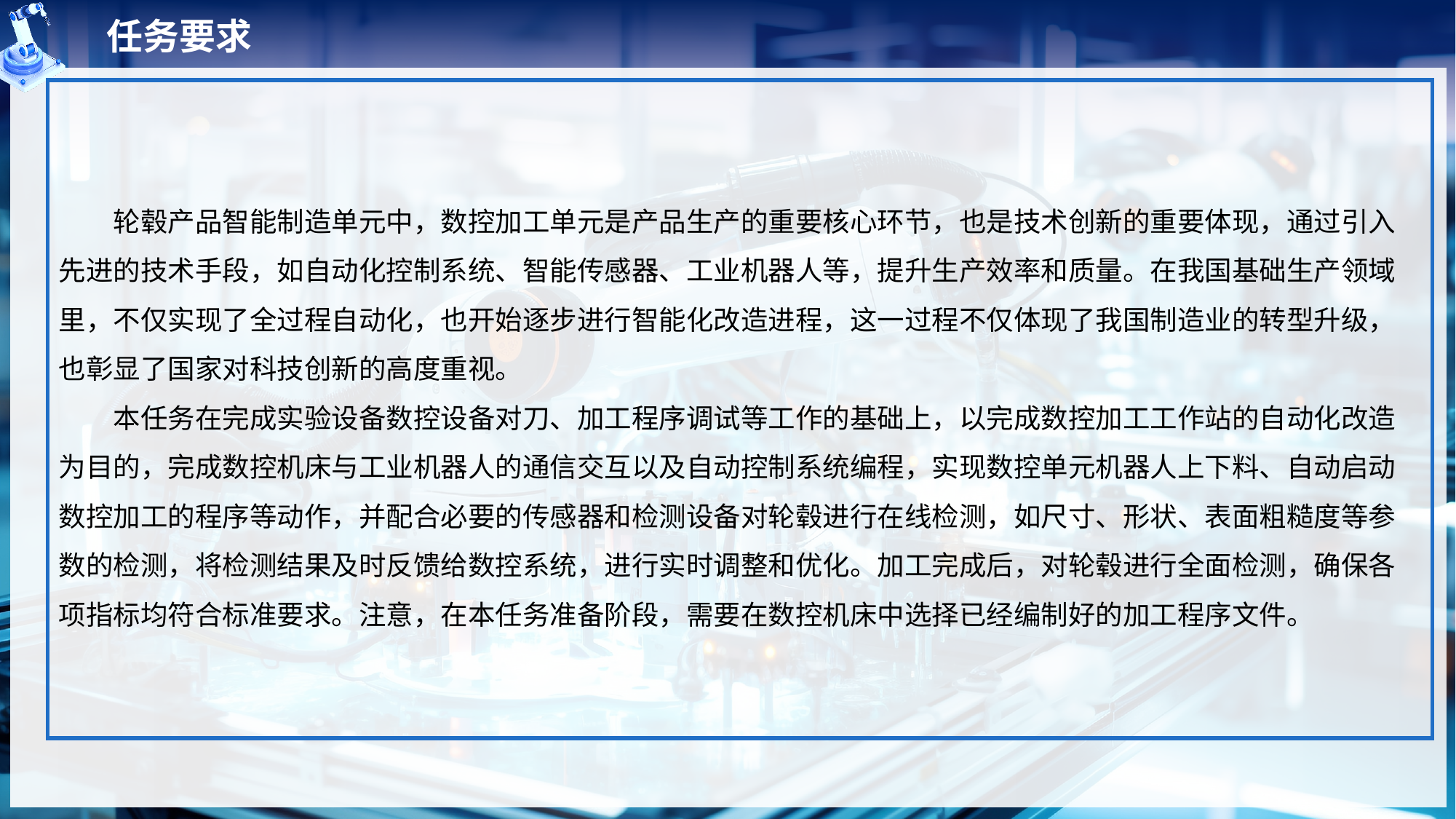

任务要求
轮毂产品智能制造单元中，数控加工单元是产品生产的重要核心环节，也是技术创新的重要体现，通过引入先进的技术手段，如自动化控制系统、智能传感器、工业机器人等，提升生产效率和质量。在我国基础生产领域里，不仅实现了全过程自动化，也开始逐步进行智能化改造进程，这一过程不仅体现了我国制造业的转型升级，也彰显了国家对科技创新的高度重视。
本任务在完成实验设备数控设备对刀、加工程序调试等工作的基础上，以完成数控加工工作站的自动化改造为目的，完成数控机床与工业机器人的通信交互以及自动控制系统编程，实现数控单元机器人上下料、自动启动数控加工的程序等动作，并配合必要的传感器和检测设备对轮毂进行在线检测，如尺寸、形状、表面粗糙度等参数的检测，将检测结果及时反馈给数控系统，进行实时调整和优化。加工完成后，对轮毂进行全面检测，确保各项指标均符合标准要求。注意，在本任务准备阶段，需要在数控机床中选择已经编制好的加工程序文件。